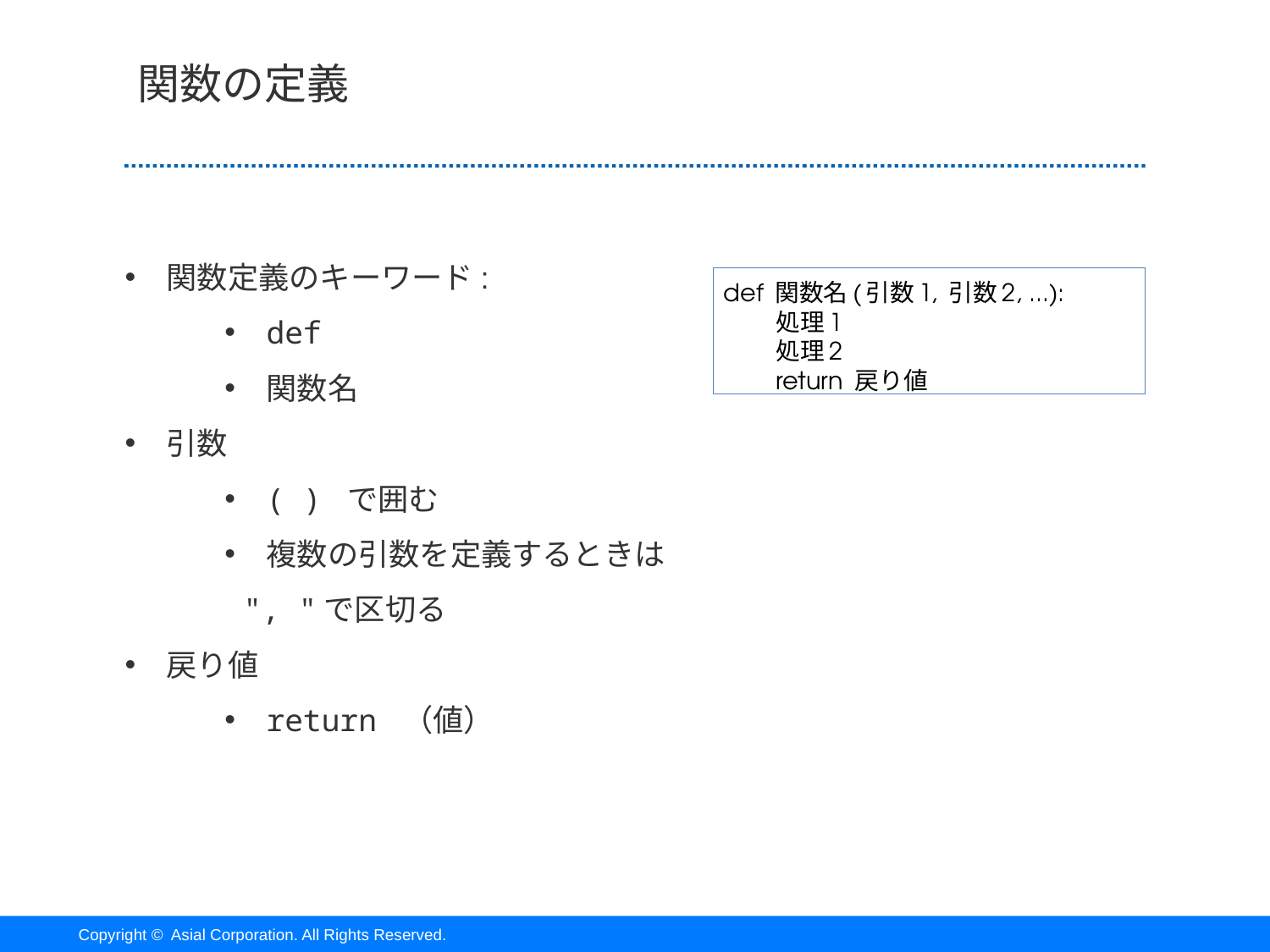

# 関数の定義
関数定義のキーワード:
def
関数名
引数
( ) で囲む
複数の引数を定義するときは
	 ", "で区切る
戻り値
return （値）
def 関数名(引数1, 引数2, ...):
処理1
処理2
return 戻り値